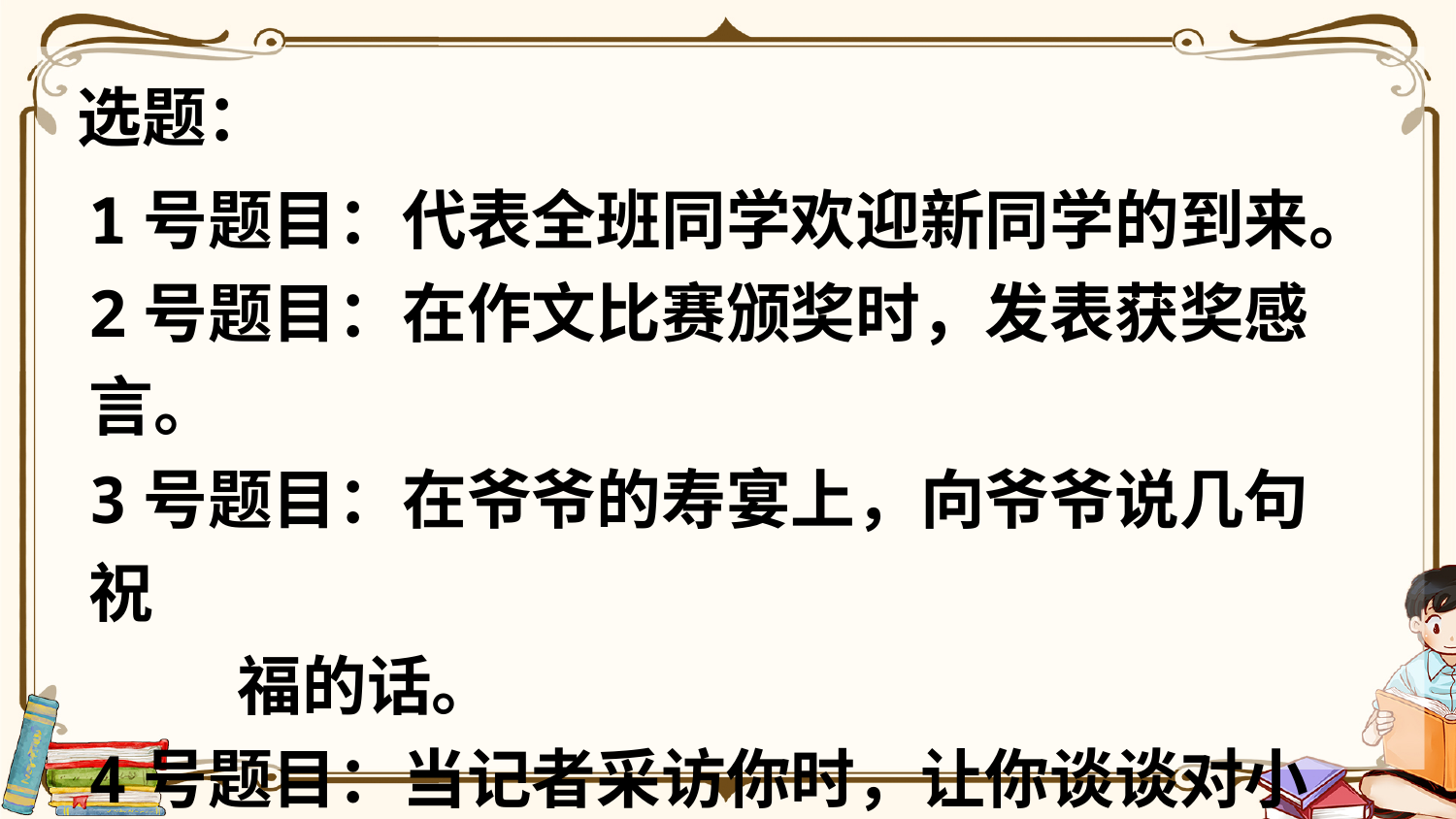

选题：
1号题目：代表全班同学欢迎新同学的到来。
2号题目：在作文比赛颁奖时，发表获奖感言。
3号题目：在爷爷的寿宴上，向爷爷说几句祝
         福的话。
4号题目：当记者采访你时，让你谈谈对小学
         生带手机去学校的看法。